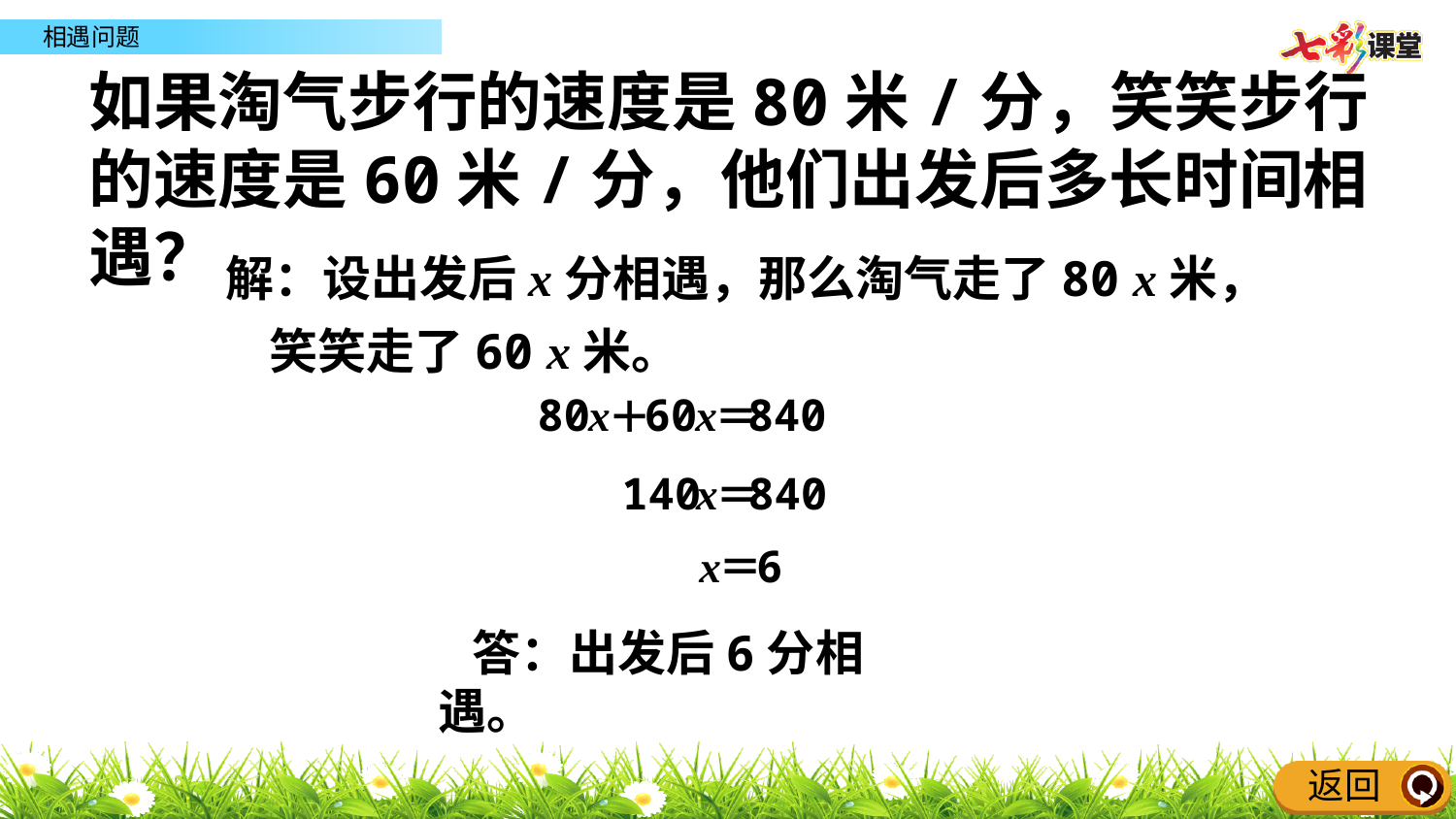

如果淘气步行的速度是80米/分，笑笑步行的速度是60米/分，他们出发后多长时间相遇？
  解：设出发后x分相遇，那么淘气走了80 x米，
      笑笑走了60 x米。

80
x
60
x
840
＋
＝

140
x
840
＝

x
6
＝
  答：出发后6分相遇。